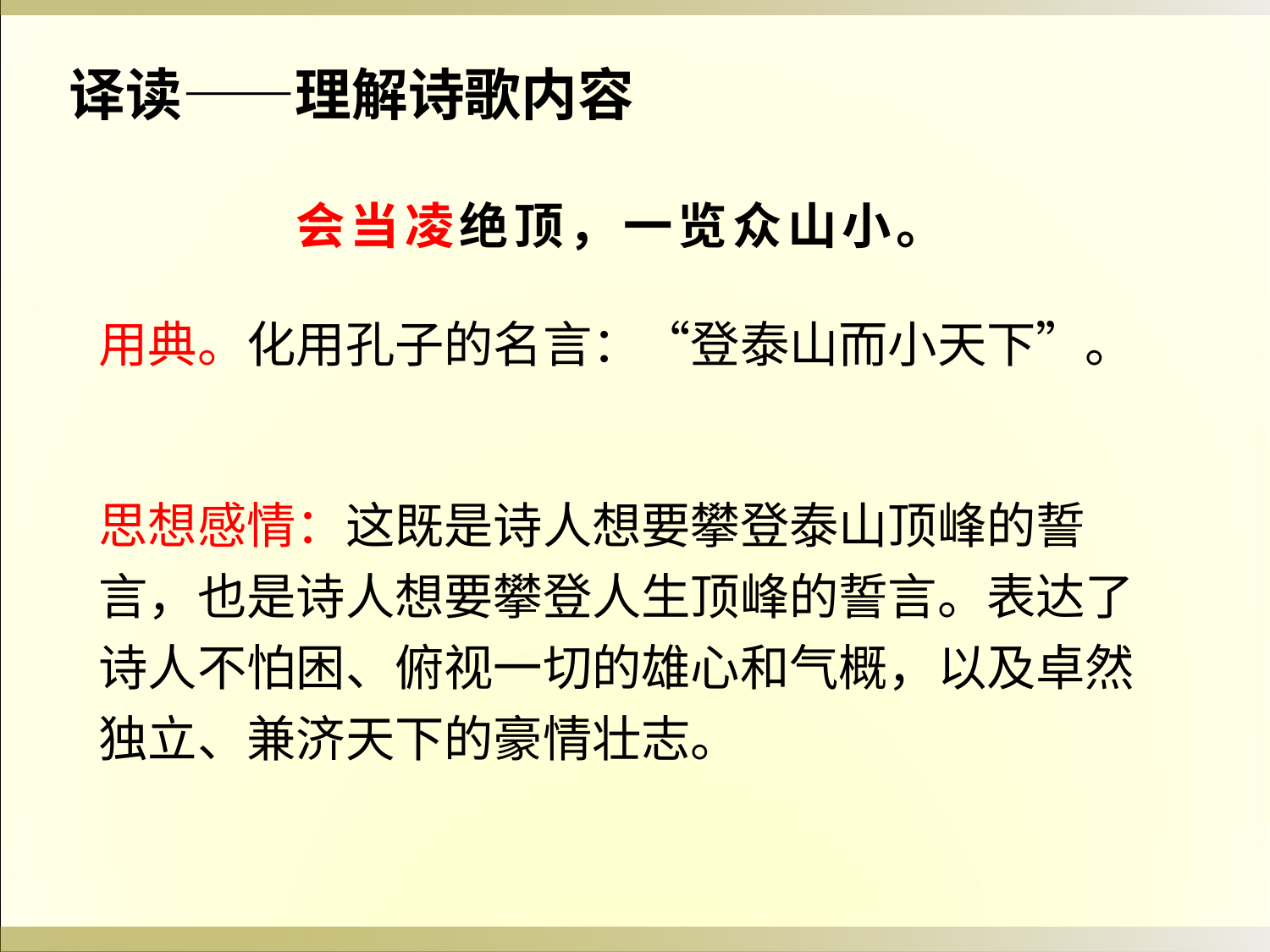

译读——理解诗歌内容
会当凌绝顶，一览众山小。
用典。化用孔子的名言：“登泰山而小天下”。
思想感情：这既是诗人想要攀登泰山顶峰的誓言，也是诗人想要攀登人生顶峰的誓言。表达了诗人不怕困、俯视一切的雄心和气概，以及卓然独立、兼济天下的豪情壮志。